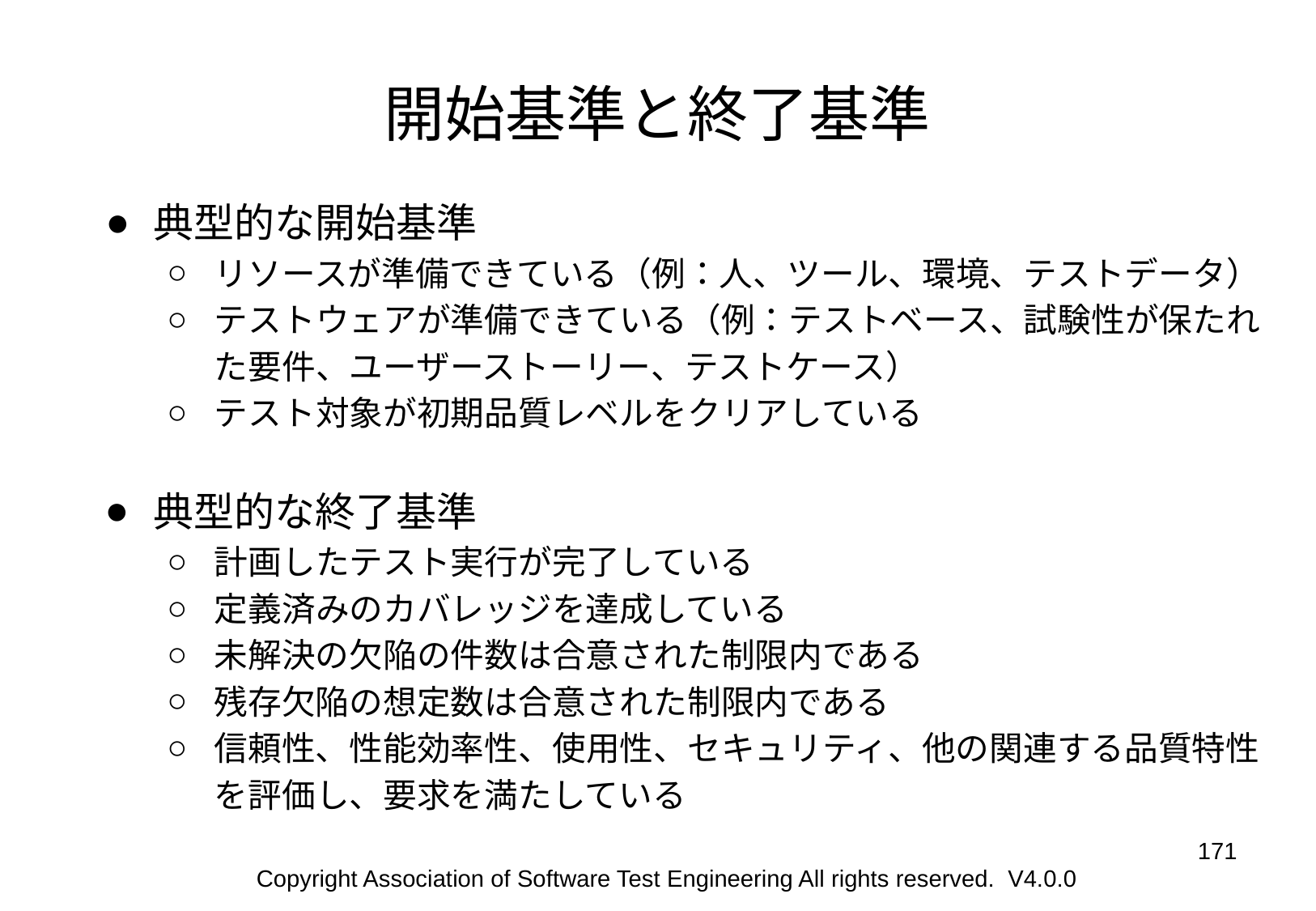

# 開始基準と終了基準
典型的な開始基準
リソースが準備できている（例：人、ツール、環境、テストデータ）
テストウェアが準備できている（例：テストベース、試験性が保たれた要件、ユーザーストーリー、テストケース）
テスト対象が初期品質レベルをクリアしている

典型的な終了基準
計画したテスト実行が完了している
定義済みのカバレッジを達成している
未解決の欠陥の件数は合意された制限内である
残存欠陥の想定数は合意された制限内である
信頼性、性能効率性、使用性、セキュリティ、他の関連する品質特性を評価し、要求を満たしている
171
Copyright Association of Software Test Engineering All rights reserved.  V4.0.0